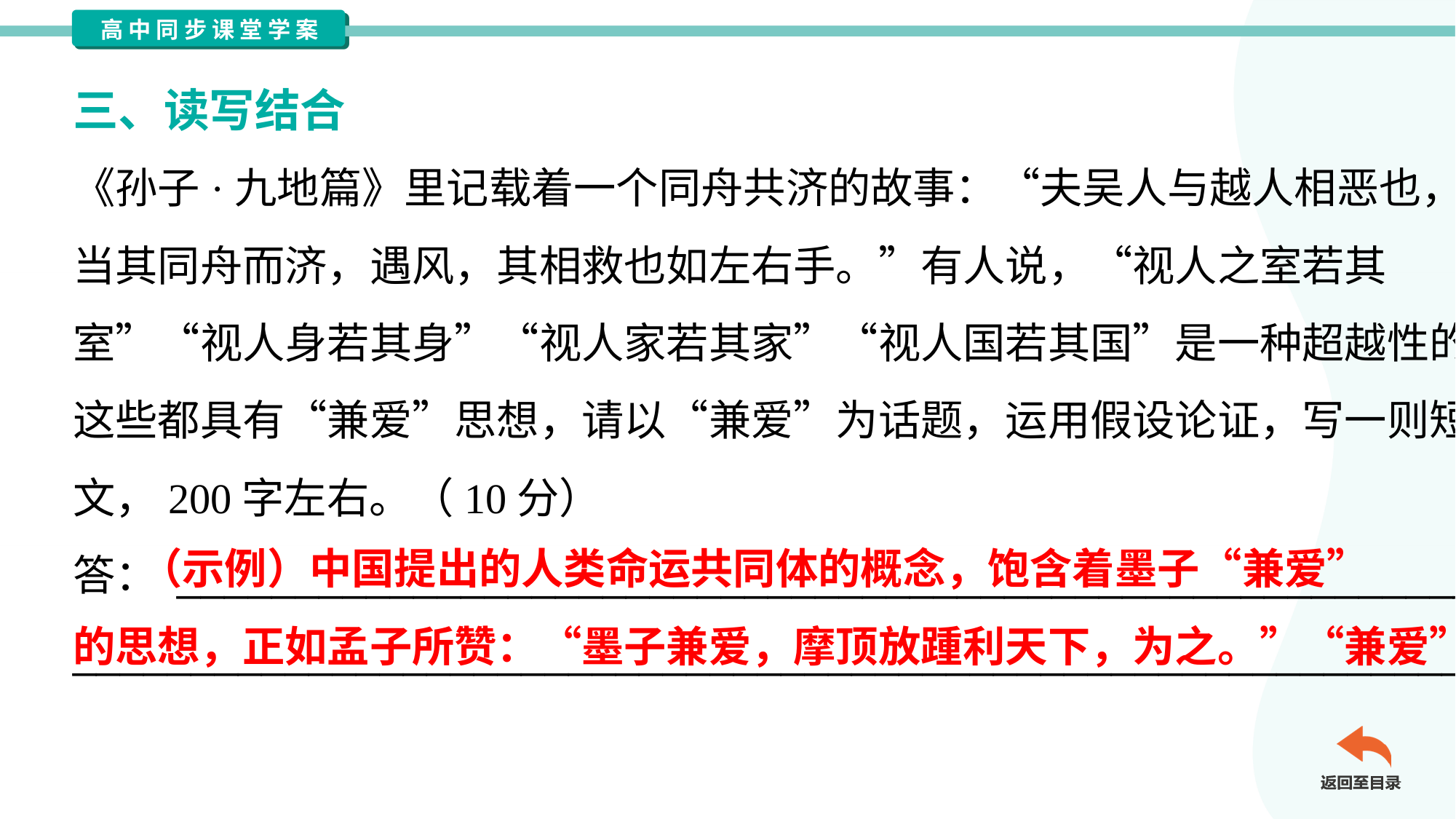

三、读写结合
《孙子·九地篇》里记载着一个同舟共济的故事：“夫吴人与越人相恶也，
当其同舟而济，遇风，其相救也如左右手。”有人说，“视人之室若其
室”“视人身若其身”“视人家若其家”“视人国若其国”是一种超越性的爱。
这些都具有“兼爱”思想，请以“兼爱”为话题，运用假设论证，写一则短
文，200字左右。（10分）
答： ________________________________________________________
_____________________________________________________________
      （示例）中国提出的人类命运共同体的概念，饱含着墨子“兼爱”
的思想，正如孟子所赞：“墨子兼爱，摩顶放踵利天下，为之。”“兼爱”